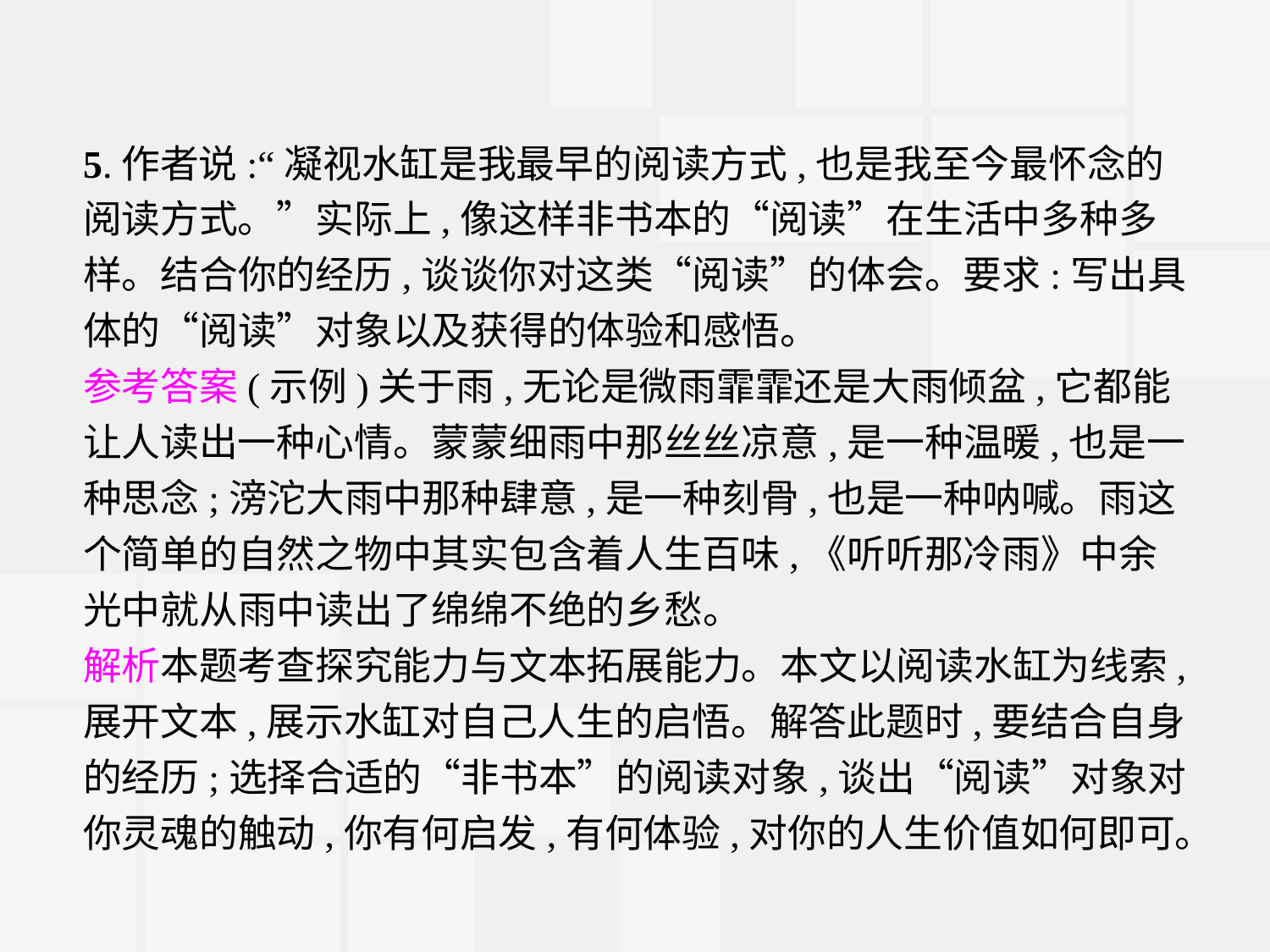

5.作者说:“凝视水缸是我最早的阅读方式,也是我至今最怀念的阅读方式。”实际上,像这样非书本的“阅读”在生活中多种多样。结合你的经历,谈谈你对这类“阅读”的体会。要求:写出具体的“阅读”对象以及获得的体验和感悟。
参考答案(示例)关于雨,无论是微雨霏霏还是大雨倾盆,它都能让人读出一种心情。蒙蒙细雨中那丝丝凉意,是一种温暖,也是一种思念;滂沱大雨中那种肆意,是一种刻骨,也是一种呐喊。雨这个简单的自然之物中其实包含着人生百味,《听听那冷雨》中余光中就从雨中读出了绵绵不绝的乡愁。
解析本题考查探究能力与文本拓展能力。本文以阅读水缸为线索,展开文本,展示水缸对自己人生的启悟。解答此题时,要结合自身的经历;选择合适的“非书本”的阅读对象,谈出“阅读”对象对你灵魂的触动,你有何启发,有何体验,对你的人生价值如何即可。